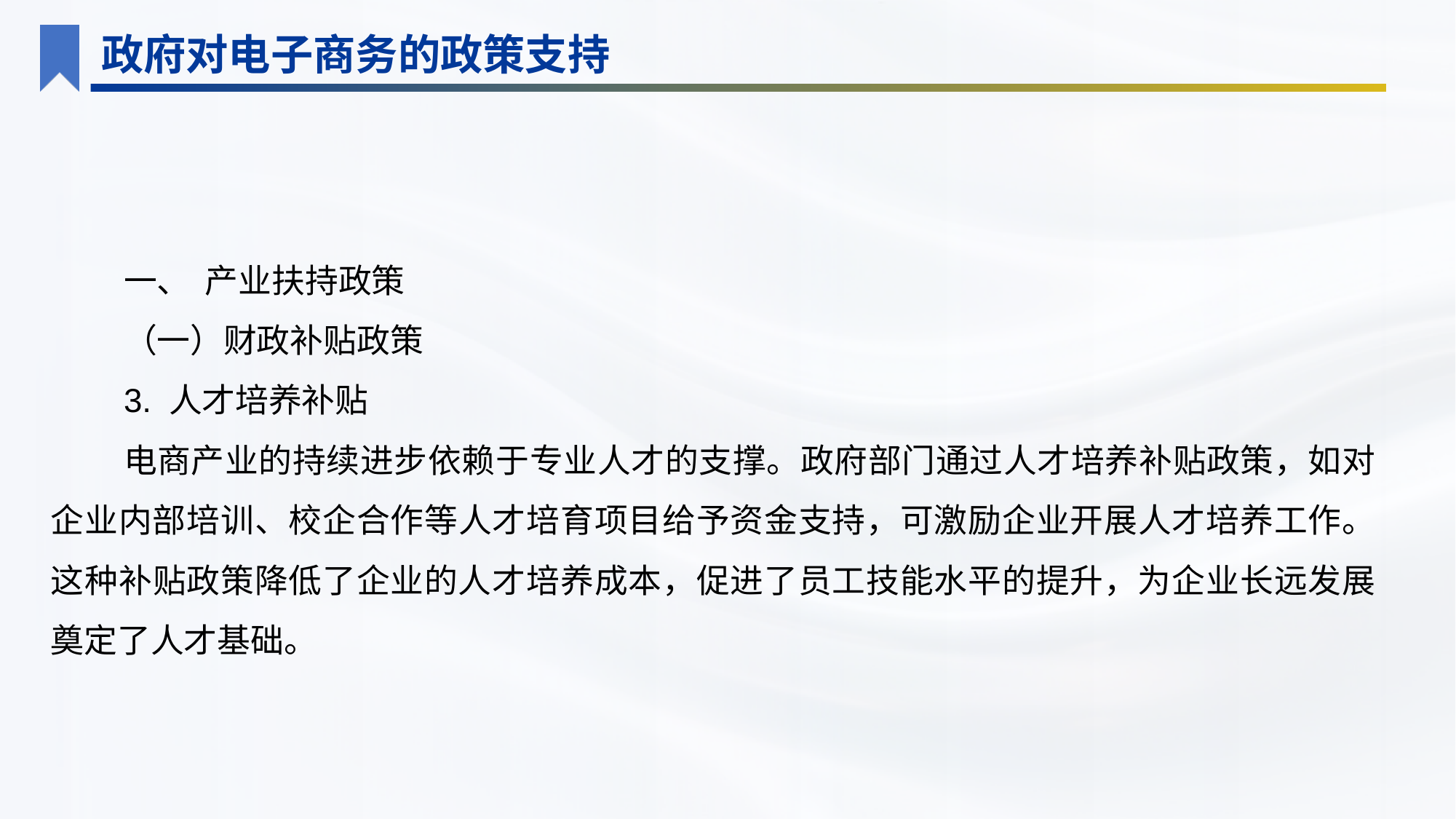

政府对电子商务的政策支持
一、  产业扶持政策
（一）财政补贴政策
3. 人才培养补贴
电商产业的持续进步依赖于专业人才的支撑。政府部门通过人才培养补贴政策，如对企业内部培训、校企合作等人才培育项目给予资金支持，可激励企业开展人才培养工作。这种补贴政策降低了企业的人才培养成本，促进了员工技能水平的提升，为企业长远发展奠定了人才基础。